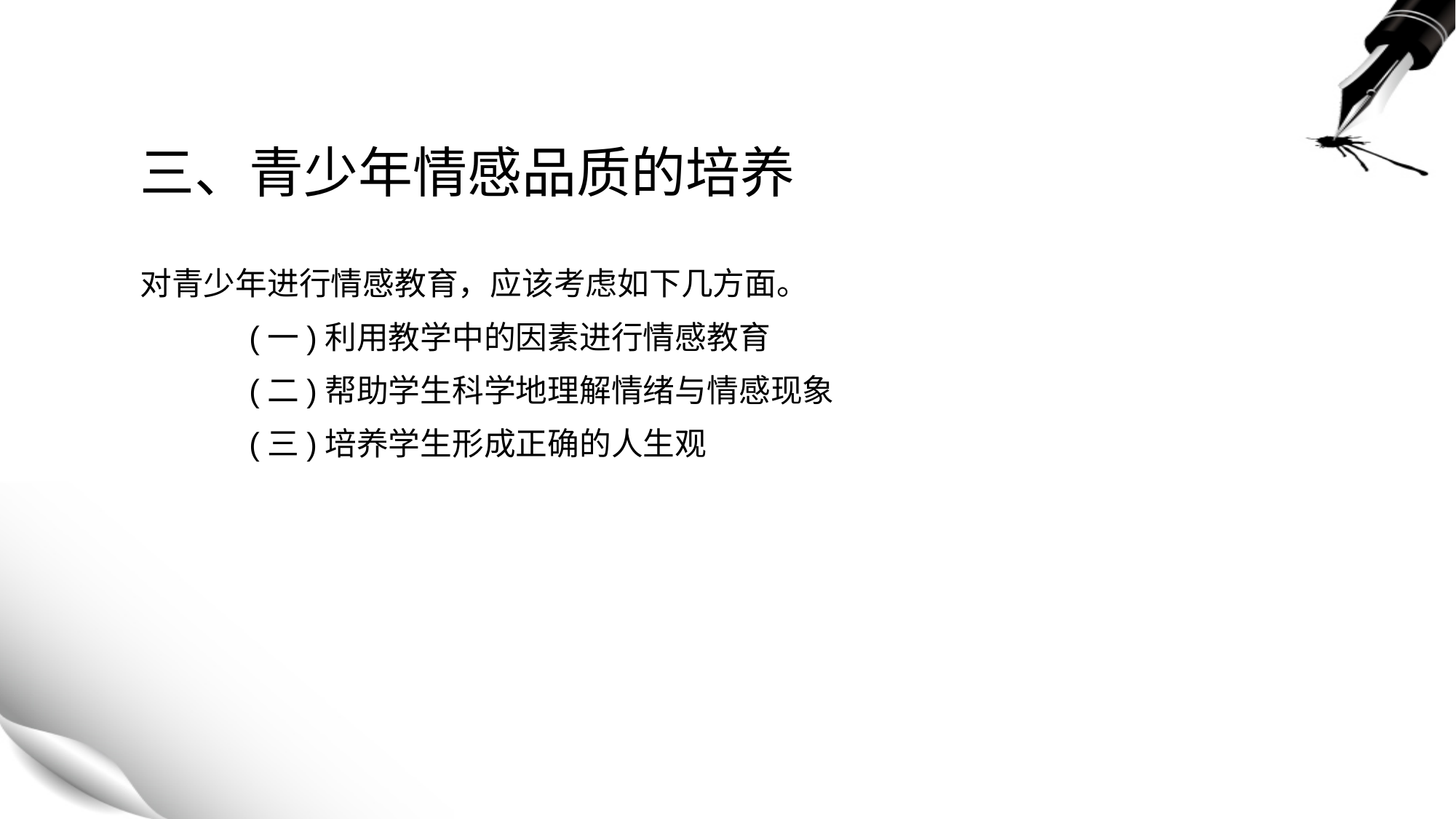

# 三、青少年情感品质的培养
对青少年进行情感教育，应该考虑如下几方面。
	(一)利用教学中的因素进行情感教育
 	(二)帮助学生科学地理解情绪与情感现象
 	(三)培养学生形成正确的人生观